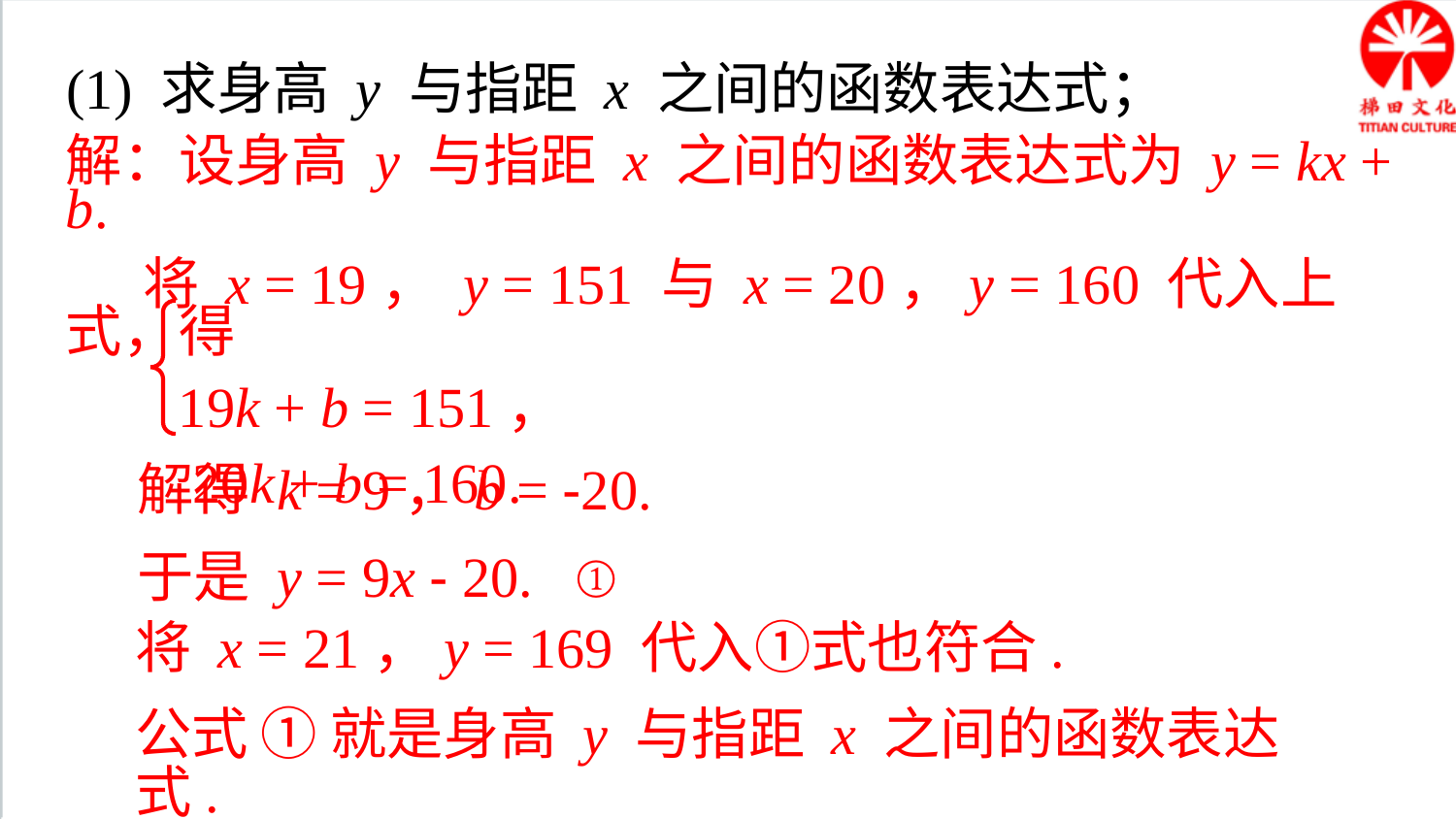

(1) 求身高 y 与指距 x 之间的函数表达式；
解：设身高 y 与指距 x 之间的函数表达式为 y = kx + b.
     将 x = 19， y = 151 与 x = 20，y = 160 代入上式，得
        19k + b = 151，
         20k + b = 160.

解得 k = 9，b = -20.
于是 y = 9x - 20.   ①
将 x = 21，y = 169 代入①式也符合.
公式 ① 就是身高 y 与指距 x 之间的函数表达式.